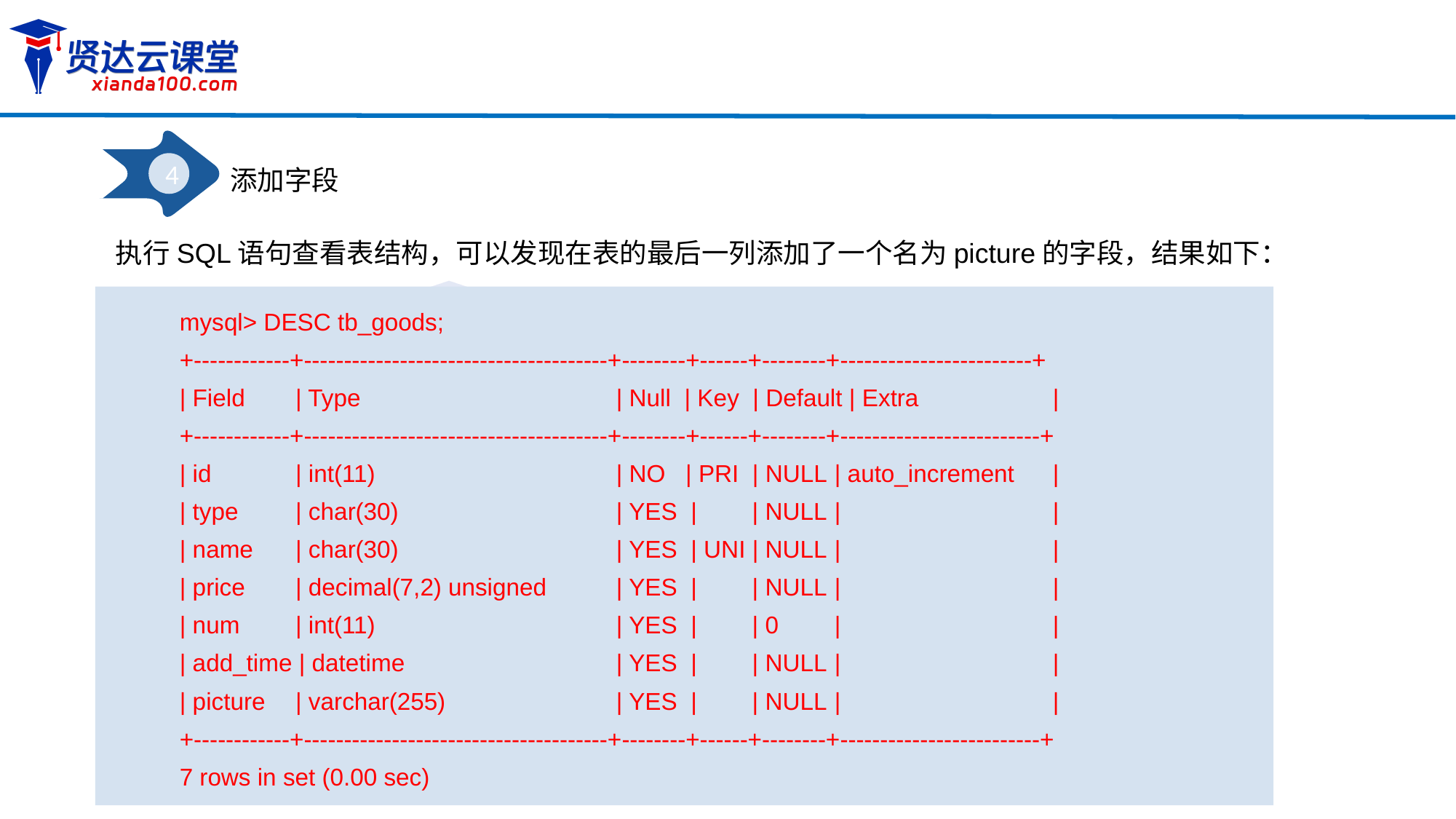

4
添加字段
执行SQL语句查看表结构，可以发现在表的最后一列添加了一个名为picture的字段，结果如下：

mysql> DESC tb_goods;
+------------+--------------------------------------+--------+------+--------+------------------------+
| Field   	 | Type			| Null  | Key  | Default | Extra		|
+------------+--------------------------------------+--------+------+--------+-------------------------+
| id	 | int(11)			| NO   | PRI  | NULL	| auto_increment	|
| type	 | char(30)		| YES  |	    | NULL	|		|
| name	 | char(30)		| YES  | UNI | NULL	|		|
| price	 | decimal(7,2) unsigned	| YES  |	    | NULL	|		|
| num	 | int(11)			| YES  |	    | 0	|		|
| add_time | datetime		| YES  |	    | NULL	|		|
| picture	 | varchar(255)		| YES  |	    | NULL	|		|
+------------+--------------------------------------+--------+------+--------+-------------------------+
7 rows in set (0.00 sec)